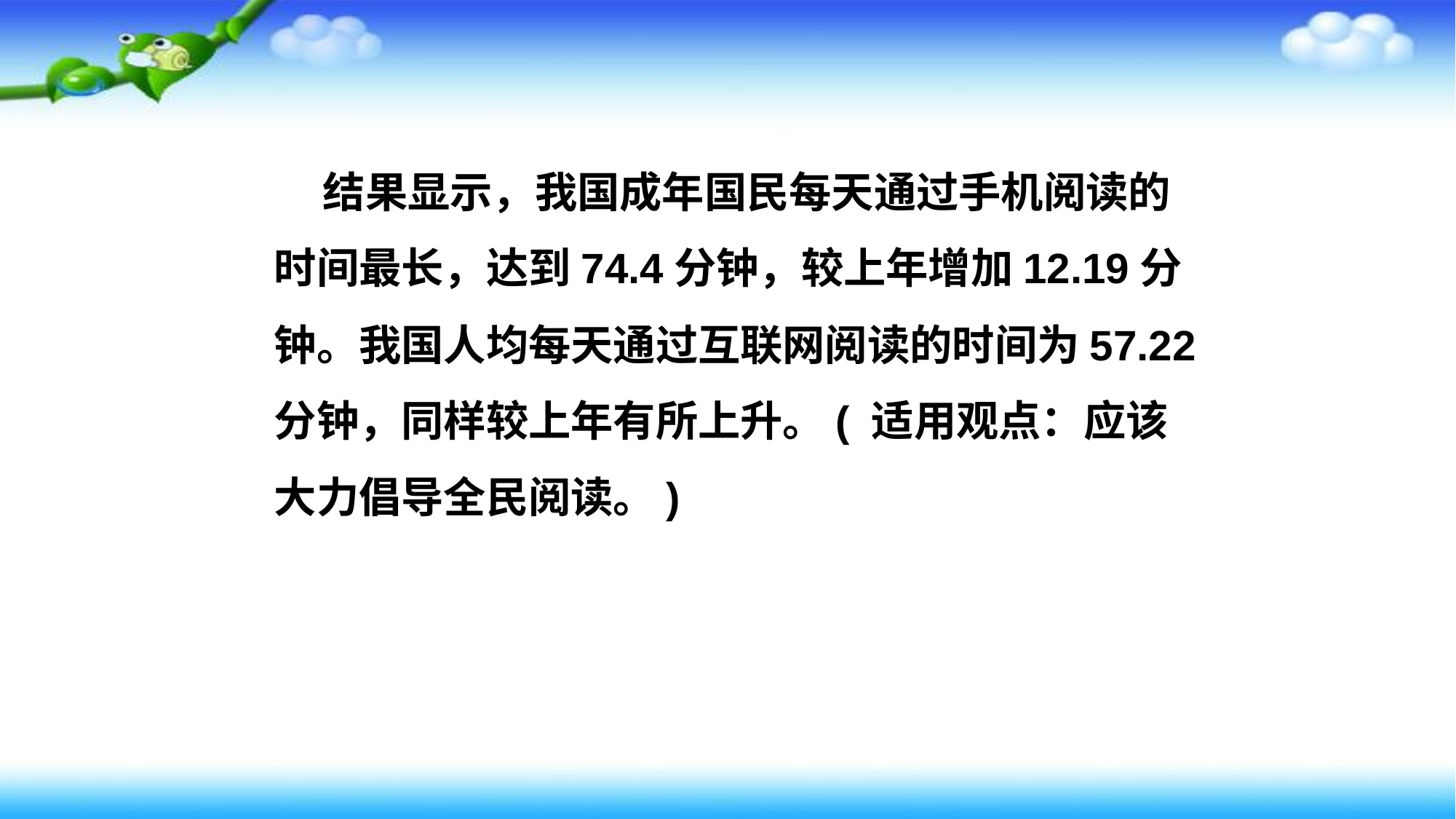

结果显示，我国成年国民每天通过手机阅读的时间最长，达到74.4分钟，较上年增加12.19分钟。我国人均每天通过互联网阅读的时间为57.22分钟，同样较上年有所上升。( 适用观点：应该大力倡导全民阅读。)